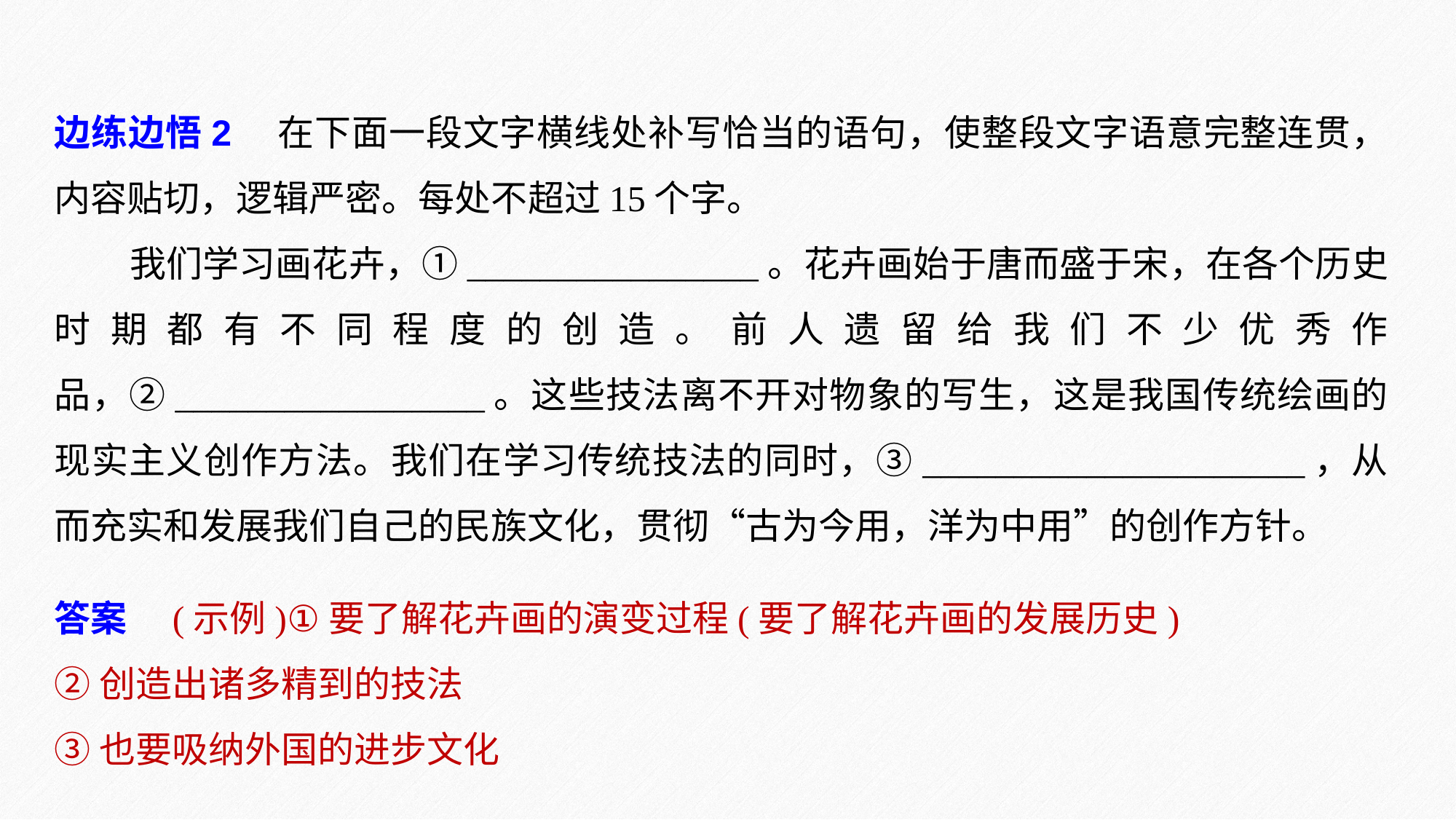

边练边悟2　在下面一段文字横线处补写恰当的语句，使整段文字语意完整连贯，内容贴切，逻辑严密。每处不超过15个字。
我们学习画花卉，①________________。花卉画始于唐而盛于宋，在各个历史时期都有不同程度的创造。前人遗留给我们不少优秀作品，②_________________。这些技法离不开对物象的写生，这是我国传统绘画的现实主义创作方法。我们在学习传统技法的同时，③_____________________，从而充实和发展我们自己的民族文化，贯彻“古为今用，洋为中用”的创作方针。
答案　(示例)①要了解花卉画的演变过程(要了解花卉画的发展历史)
②创造出诸多精到的技法
③也要吸纳外国的进步文化